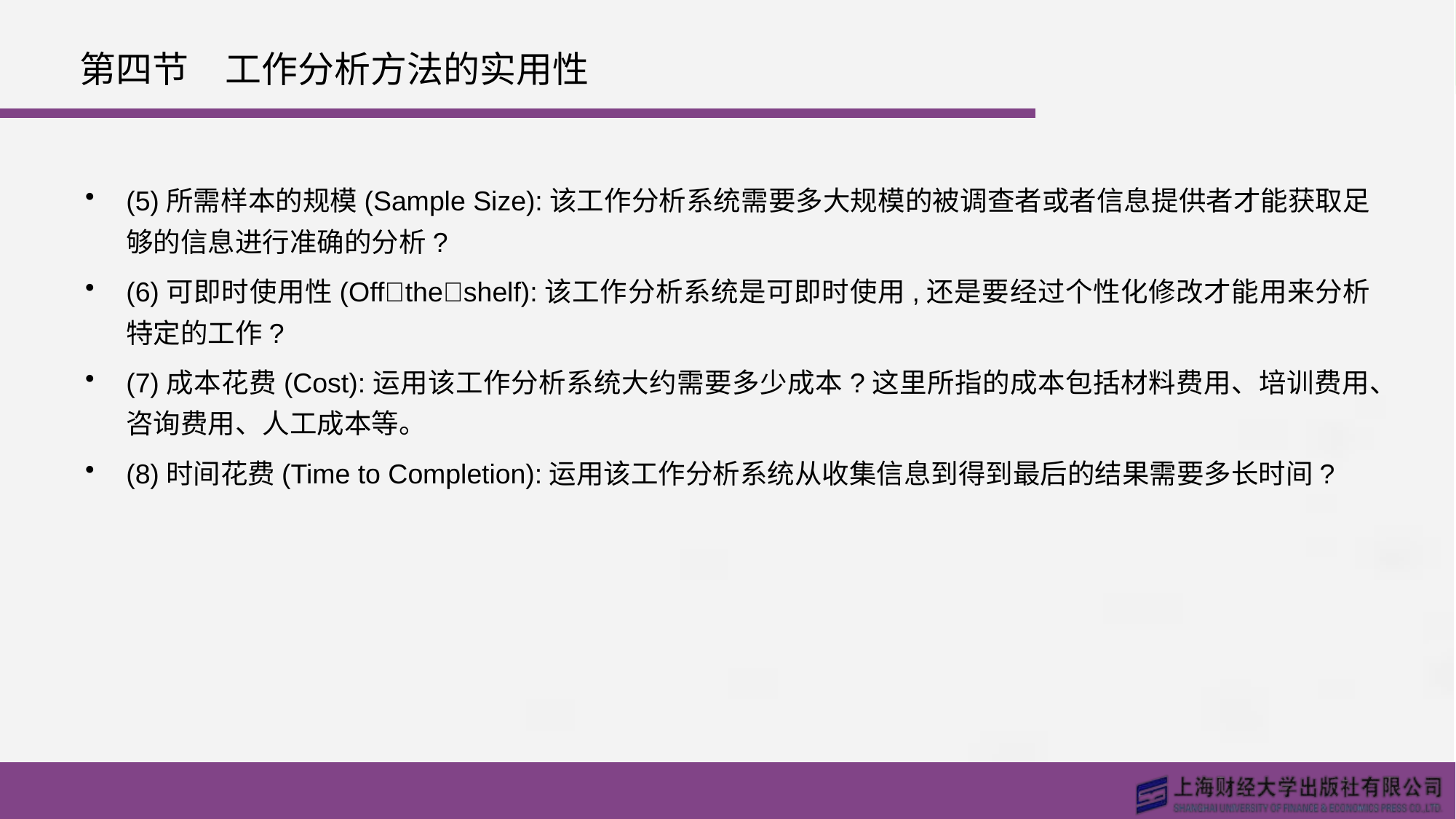

# 第四节　工作分析方法的实用性
(5)所需样本的规模(Sample Size):该工作分析系统需要多大规模的被调查者或者信息提供者才能获取足够的信息进行准确的分析?
(6)可即时使用性(Off􀆼the􀆼shelf):该工作分析系统是可即时使用,还是要经过个性化修改才能用来分析特定的工作?
(7)成本花费(Cost):运用该工作分析系统大约需要多少成本?这里所指的成本包括材料费用、培训费用、咨询费用、人工成本等。
(8)时间花费(Time to Completion):运用该工作分析系统从收集信息到得到最后的结果需要多长时间?